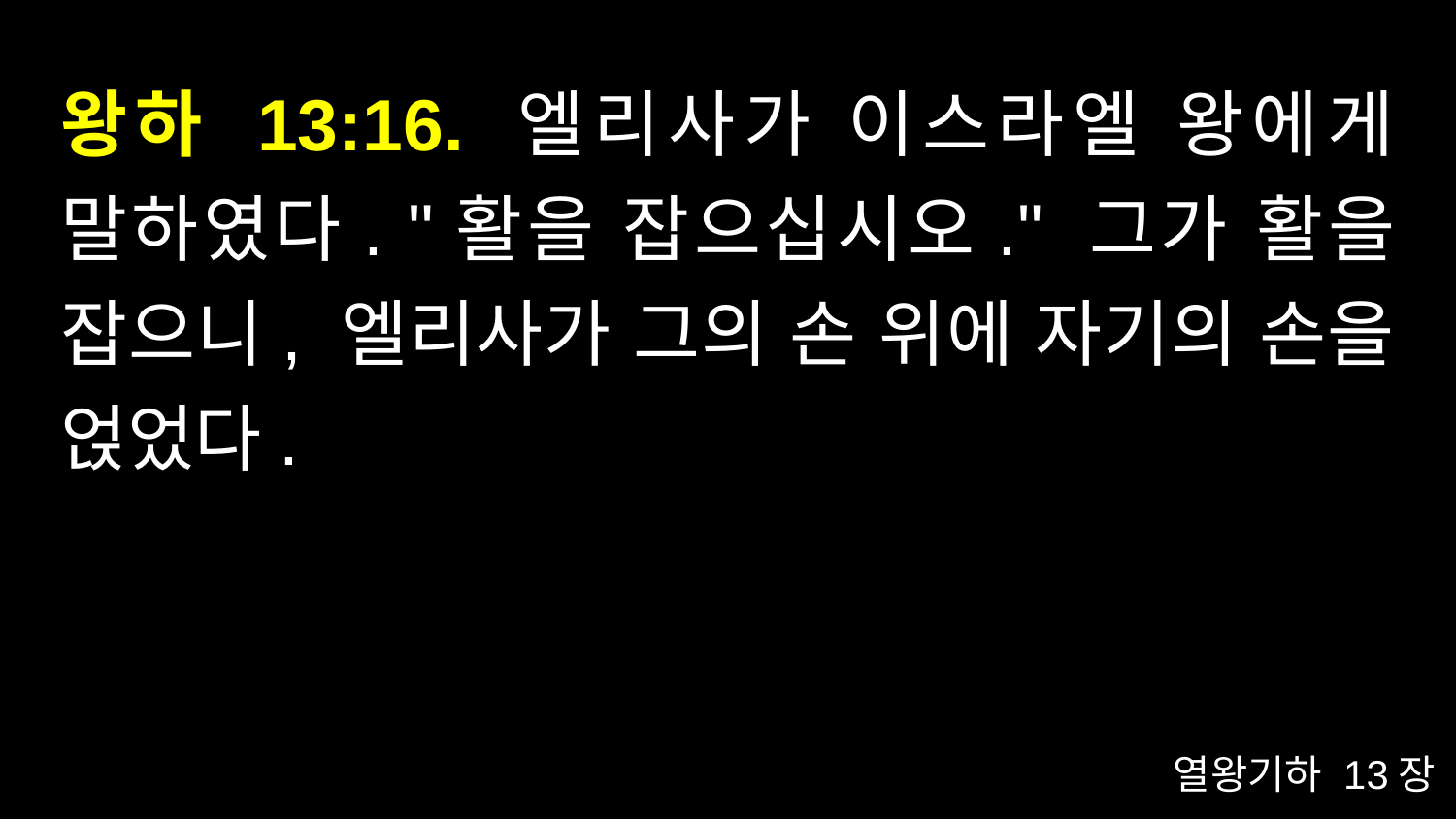

# 왕하 13:16. 엘리사가 이스라엘 왕에게 말하였다. "활을 잡으십시오." 그가 활을 잡으니, 엘리사가 그의 손 위에 자기의 손을 얹었다.
열왕기하 13장